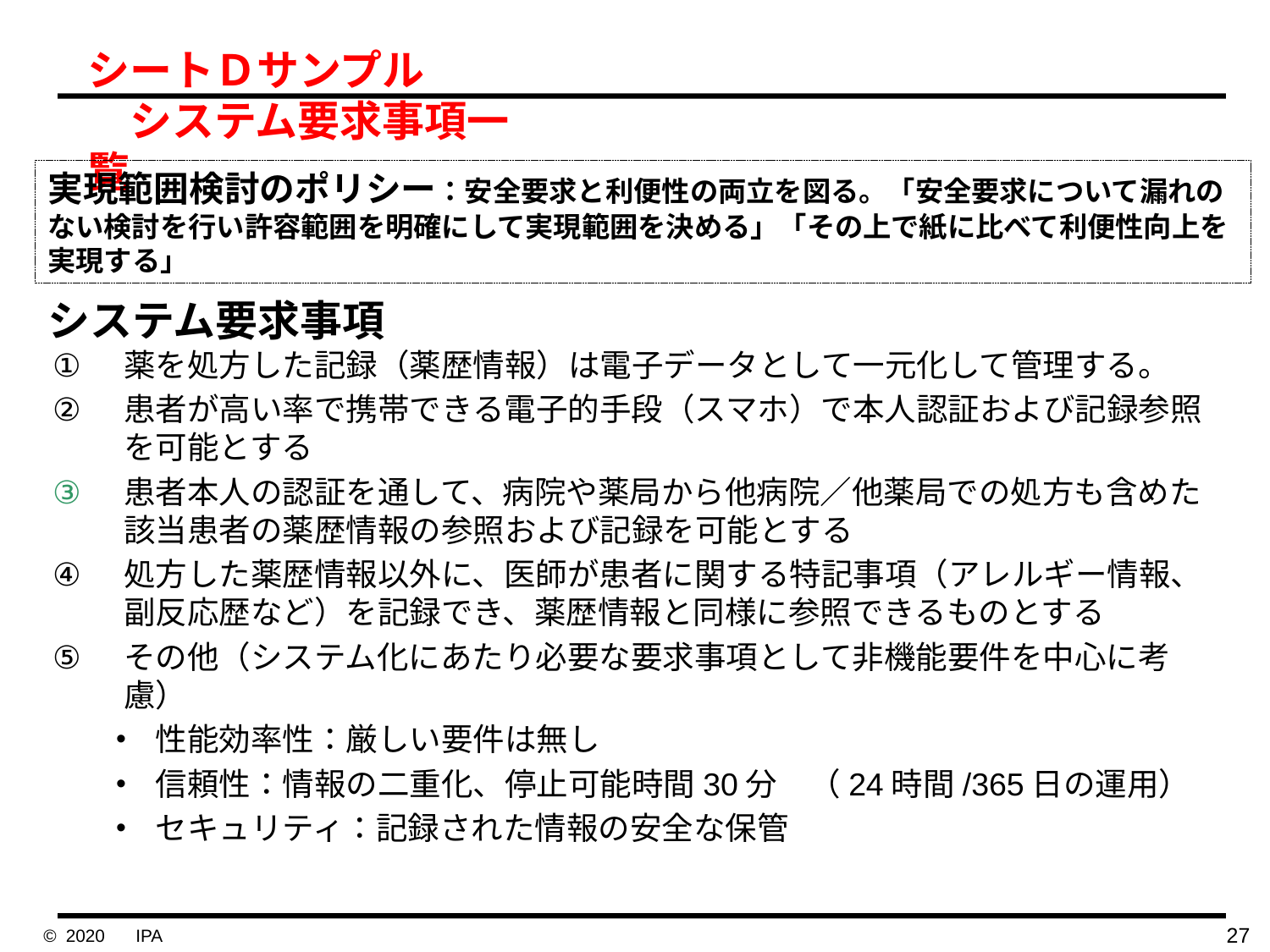

シートＤサンプル
　システム要求事項一覧
実現範囲検討のポリシー：安全要求と利便性の両立を図る。「安全要求について漏れのない検討を行い許容範囲を明確にして実現範囲を決める」「その上で紙に比べて利便性向上を実現する」
システム要求事項
薬を処方した記録（薬歴情報）は電子データとして一元化して管理する。
患者が高い率で携帯できる電子的手段（スマホ）で本人認証および記録参照を可能とする
患者本人の認証を通して、病院や薬局から他病院／他薬局での処方も含めた該当患者の薬歴情報の参照および記録を可能とする
処方した薬歴情報以外に、医師が患者に関する特記事項（アレルギー情報、副反応歴など）を記録でき、薬歴情報と同様に参照できるものとする
その他（システム化にあたり必要な要求事項として非機能要件を中心に考慮）
性能効率性：厳しい要件は無し
信頼性：情報の二重化、停止可能時間30分　（24時間/365日の運用）
セキュリティ：記録された情報の安全な保管